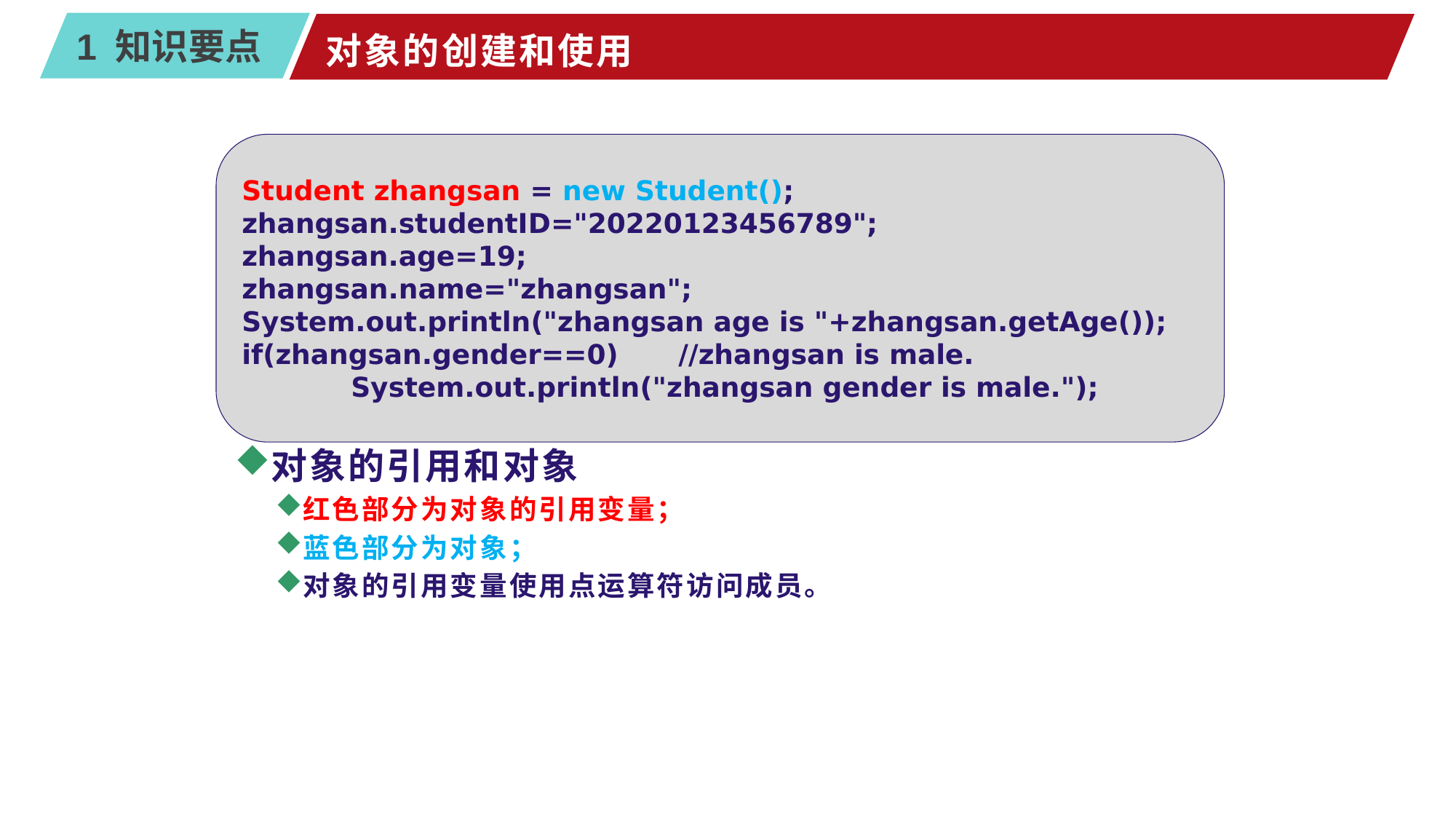

对象的创建和使用
Student zhangsan = new Student();
zhangsan.studentID="20220123456789";
zhangsan.age=19;
zhangsan.name="zhangsan";
System.out.println("zhangsan age is "+zhangsan.getAge());
if(zhangsan.gender==0)	//zhangsan is male.
	System.out.println("zhangsan gender is male.");
使用new运算符创建类的实例化对象。其本质时在内存中构建一个对象的存储空间，该空间中保存着对象的所有属性值。
哪对象中的方法存储在哪里呢？
相同类的所有对象拥有相同的方法代码，为了节省内存的存储空间，系统会将在内存中类代码保存一份，类对象需要使用方法代码时从内存中的类代码中获取。
对象的引用和对象
红色部分为对象的引用变量；
蓝色部分为对象；
对象的引用变量使用点运算符访问成员。